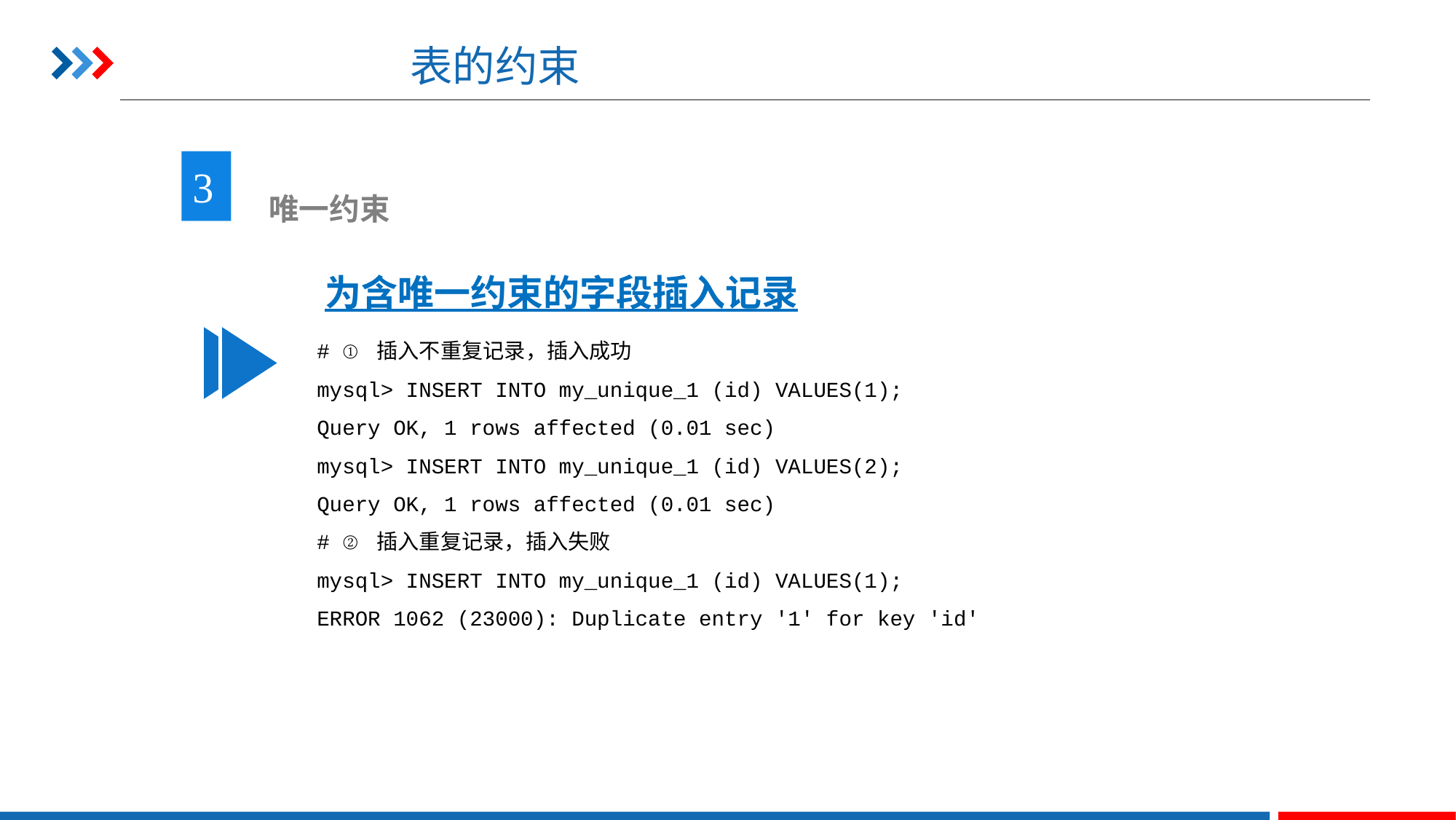

# 表的约束

3
  唯一约束
为含唯一约束的字段插入记录
# ① 插入不重复记录，插入成功
mysql> INSERT INTO my_unique_1 (id) VALUES(1);
Query OK, 1 rows affected (0.01 sec)
mysql> INSERT INTO my_unique_1 (id) VALUES(2);
Query OK, 1 rows affected (0.01 sec)
# ② 插入重复记录，插入失败
mysql> INSERT INTO my_unique_1 (id) VALUES(1);
ERROR 1062 (23000): Duplicate entry '1' for key 'id'